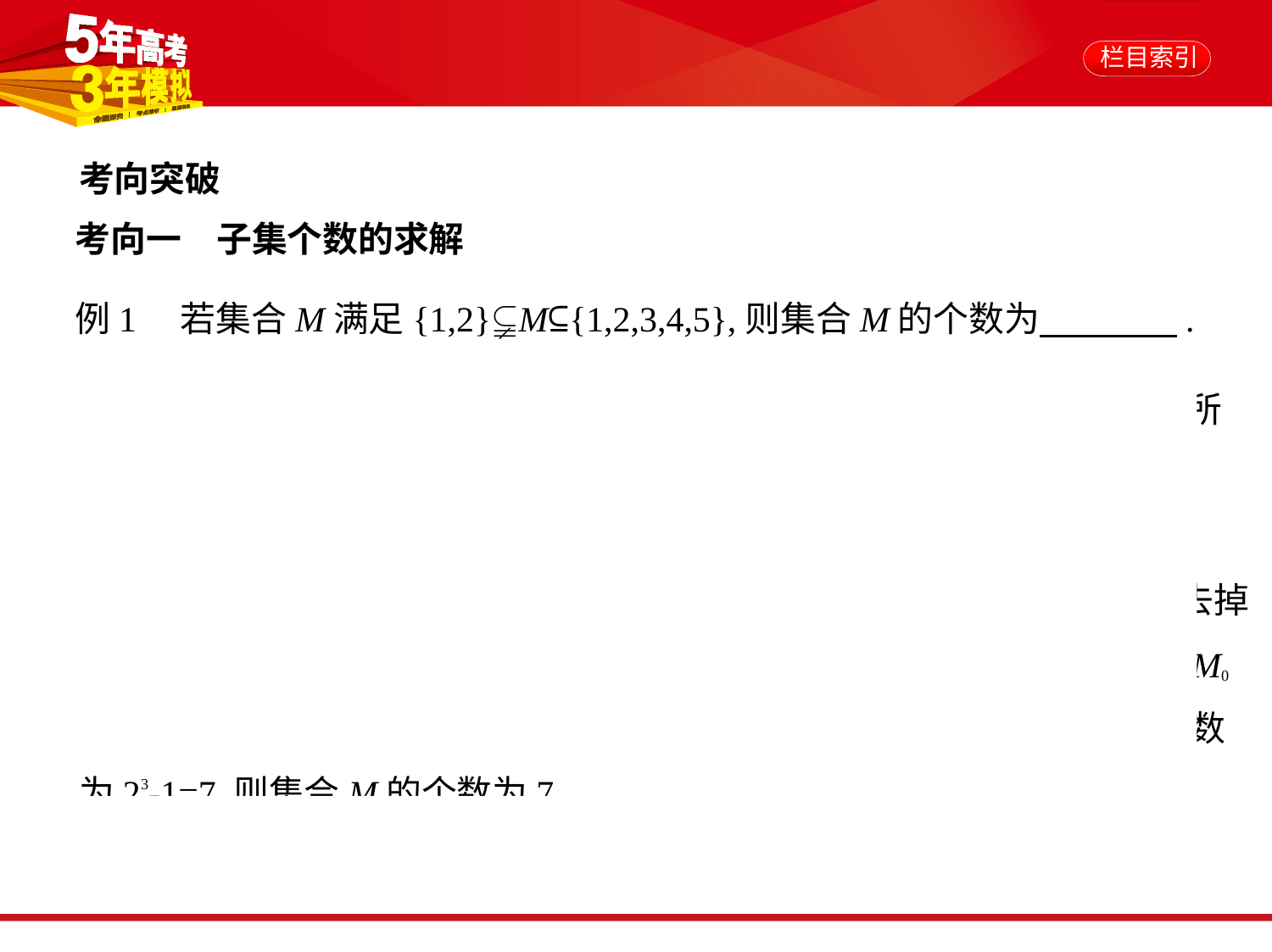

考向突破
考向一　子集个数的求解
例1　若集合M满足{1,2}⫋M⊆{1,2,3,4,5},则集合M的个数为　　　    .
解析　解法一:集合M中必含有元素1,2,至少含有3,4,5中的一个元素,所以
M={1,2,3},{1,2,4},{1,2,5},{1,2,3,4},{1,2,3,5},{1,2,4,5},{1,2,3,4,5},共7个.
解法二:三个集合中都含有元素1,2,三个集合的元素同时去掉1,2,设M去掉
元素1,2后的集合为M0,则问题转化为求满足条件⌀⫋M0⊆{3,4,5}的集合M0
的个数,即求集合{3,4,5}的非空子集的个数,根据公式可得集合M0的个数
为23-1=7,则集合M的个数为7.

答案　7